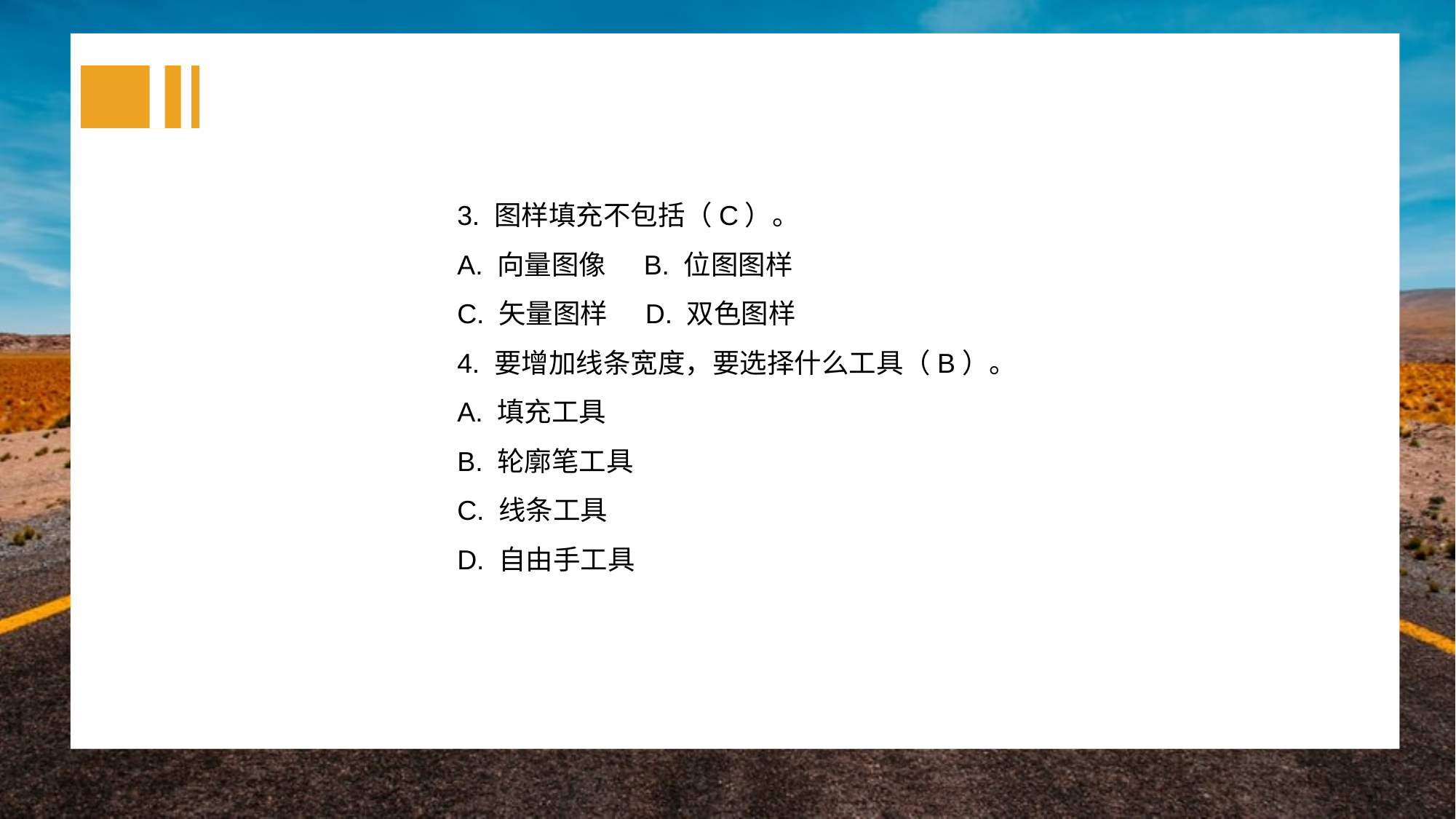

3. 图样填充不包括（C）。
A. 向量图像     B. 位图图样
C. 矢量图样     D. 双色图样
4. 要增加线条宽度，要选择什么工具（B）。
A. 填充工具
B. 轮廓笔工具
C. 线条工具
D. 自由手工具